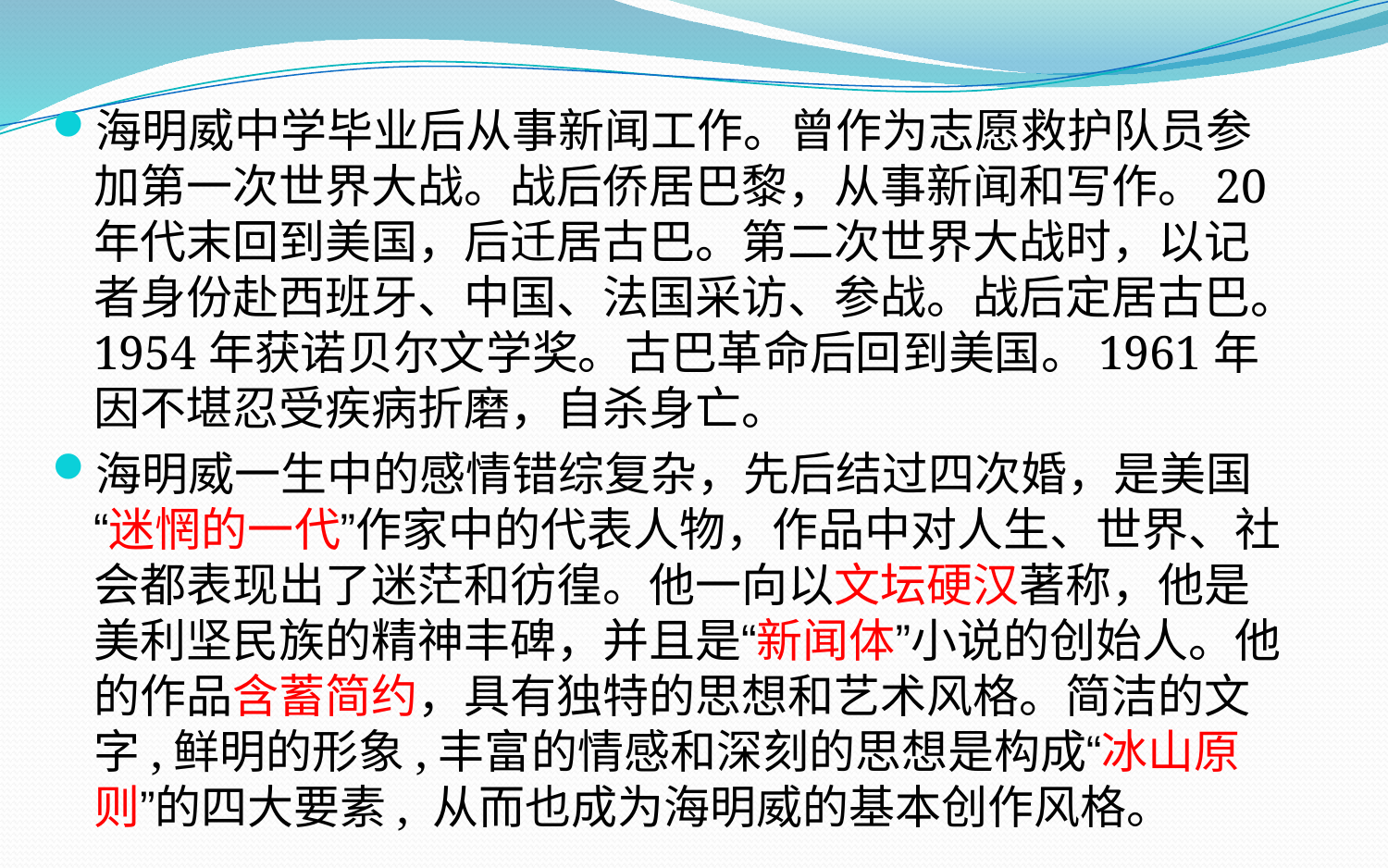

#
海明威中学毕业后从事新闻工作。曾作为志愿救护队员参加第一次世界大战。战后侨居巴黎，从事新闻和写作。20年代末回到美国，后迁居古巴。第二次世界大战时，以记者身份赴西班牙、中国、法国采访、参战。战后定居古巴。1954年获诺贝尔文学奖。古巴革命后回到美国。1961年因不堪忍受疾病折磨，自杀身亡。
海明威一生中的感情错综复杂，先后结过四次婚，是美国“迷惘的一代”作家中的代表人物，作品中对人生、世界、社会都表现出了迷茫和彷徨。他一向以文坛硬汉著称，他是美利坚民族的精神丰碑，并且是“新闻体”小说的创始人。他的作品含蓄简约，具有独特的思想和艺术风格。简洁的文字,鲜明的形象,丰富的情感和深刻的思想是构成“冰山原则”的四大要素, 从而也成为海明威的基本创作风格。